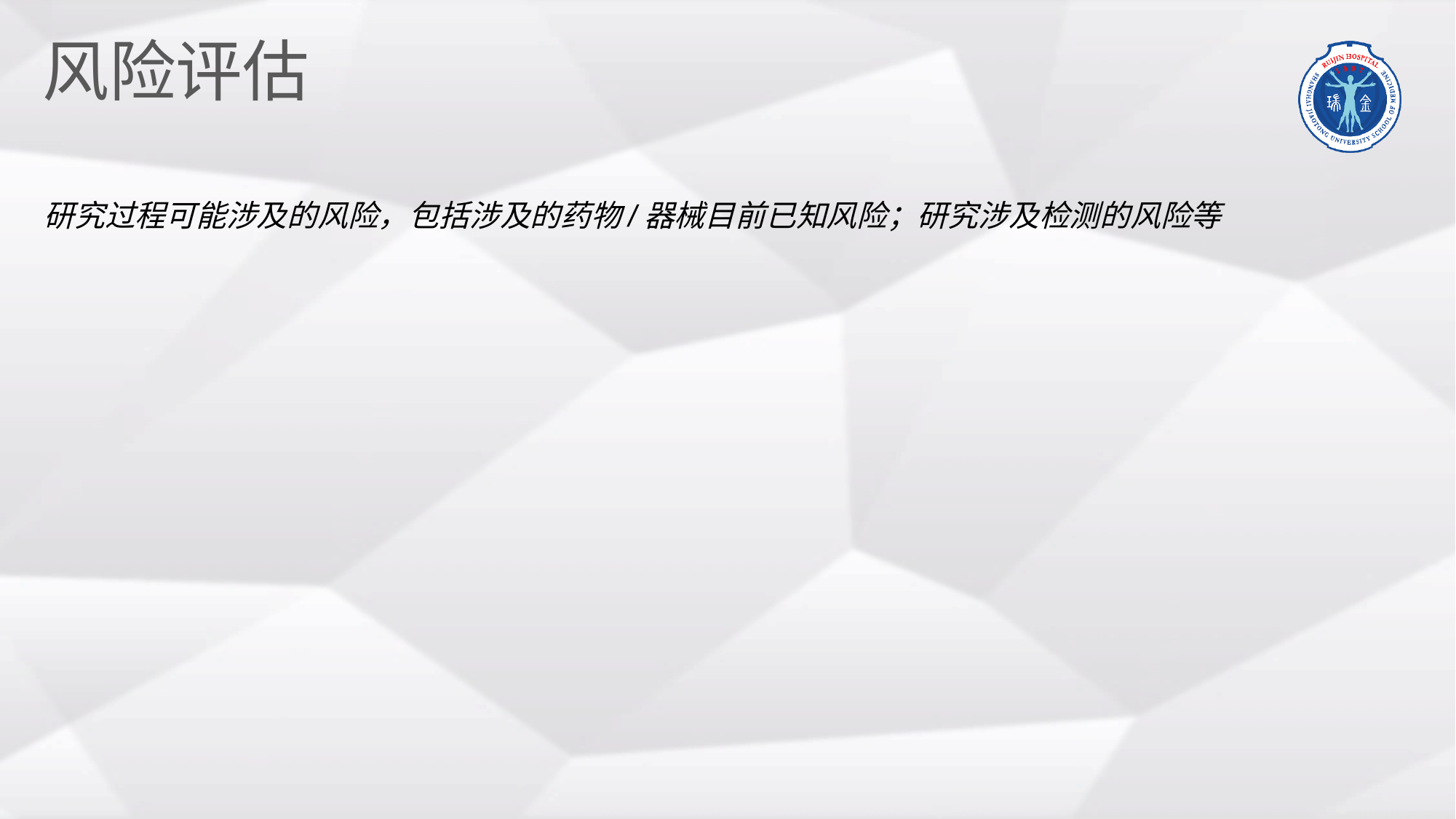

风险评估
研究过程可能涉及的风险，包括涉及的药物/器械目前已知风险；研究涉及检测的风险等